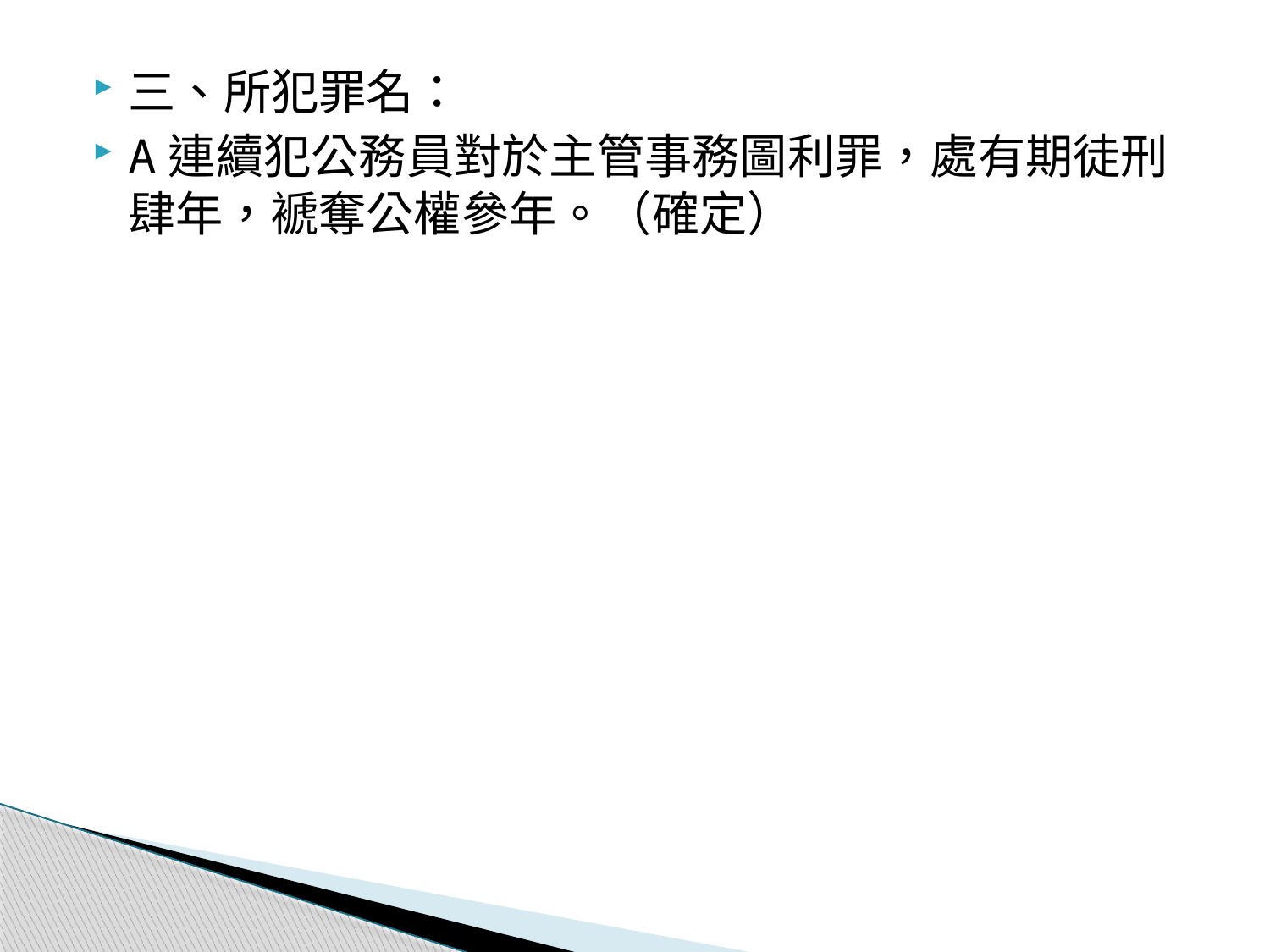

三、所犯罪名：
A連續犯公務員對於主管事務圖利罪，處有期徒刑肆年，褫奪公權參年。（確定）